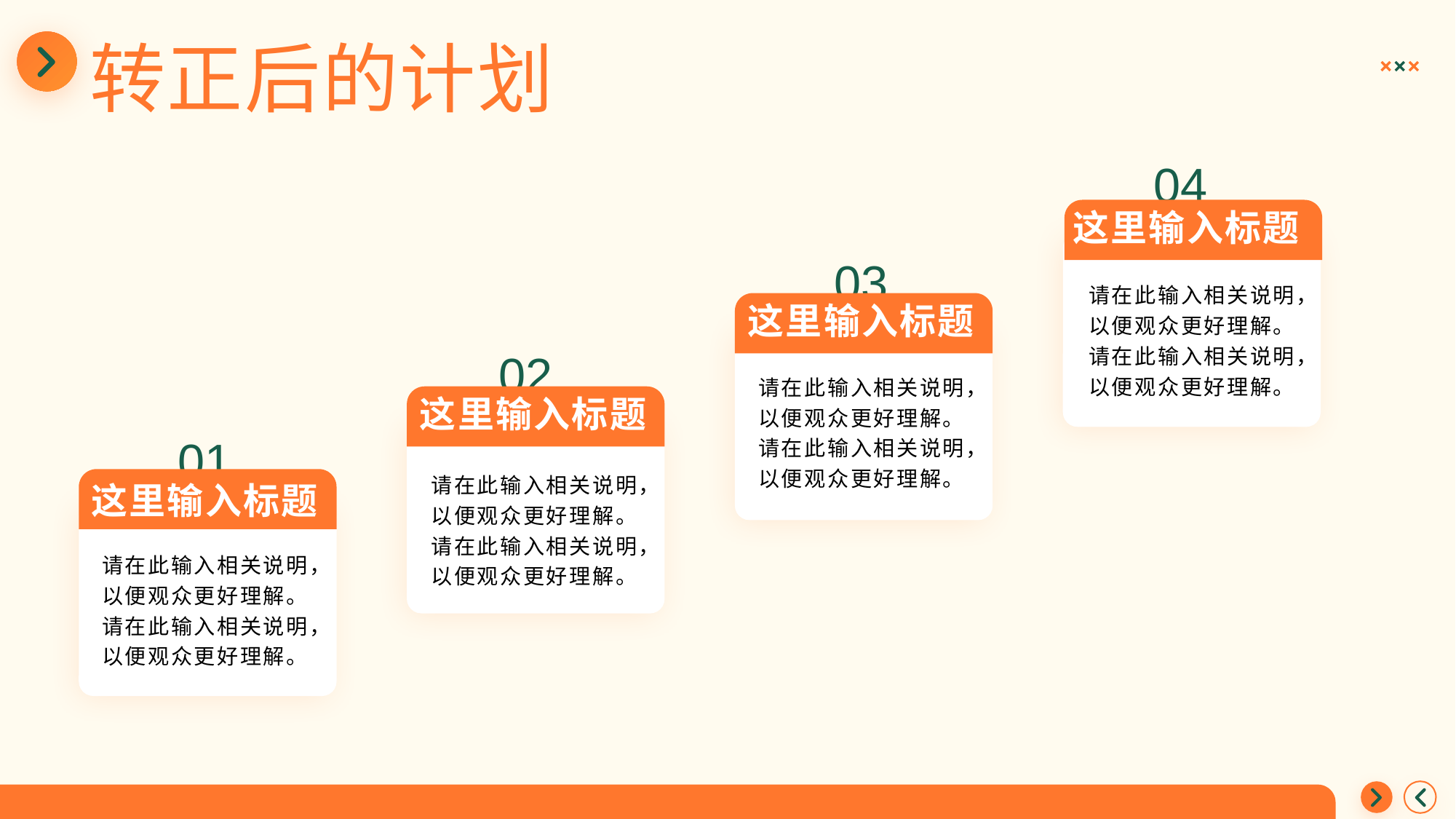

转正后的计划
04

这里输入标题

03
请在此输入相关说明，以便观众更好理解。请在此输入相关说明，以便观众更好理解。

这里输入标题

02
请在此输入相关说明，以便观众更好理解。请在此输入相关说明，以便观众更好理解。

这里输入标题

01

请在此输入相关说明，以便观众更好理解。请在此输入相关说明，以便观众更好理解。

这里输入标题

请在此输入相关说明，以便观众更好理解。请在此输入相关说明，以便观众更好理解。